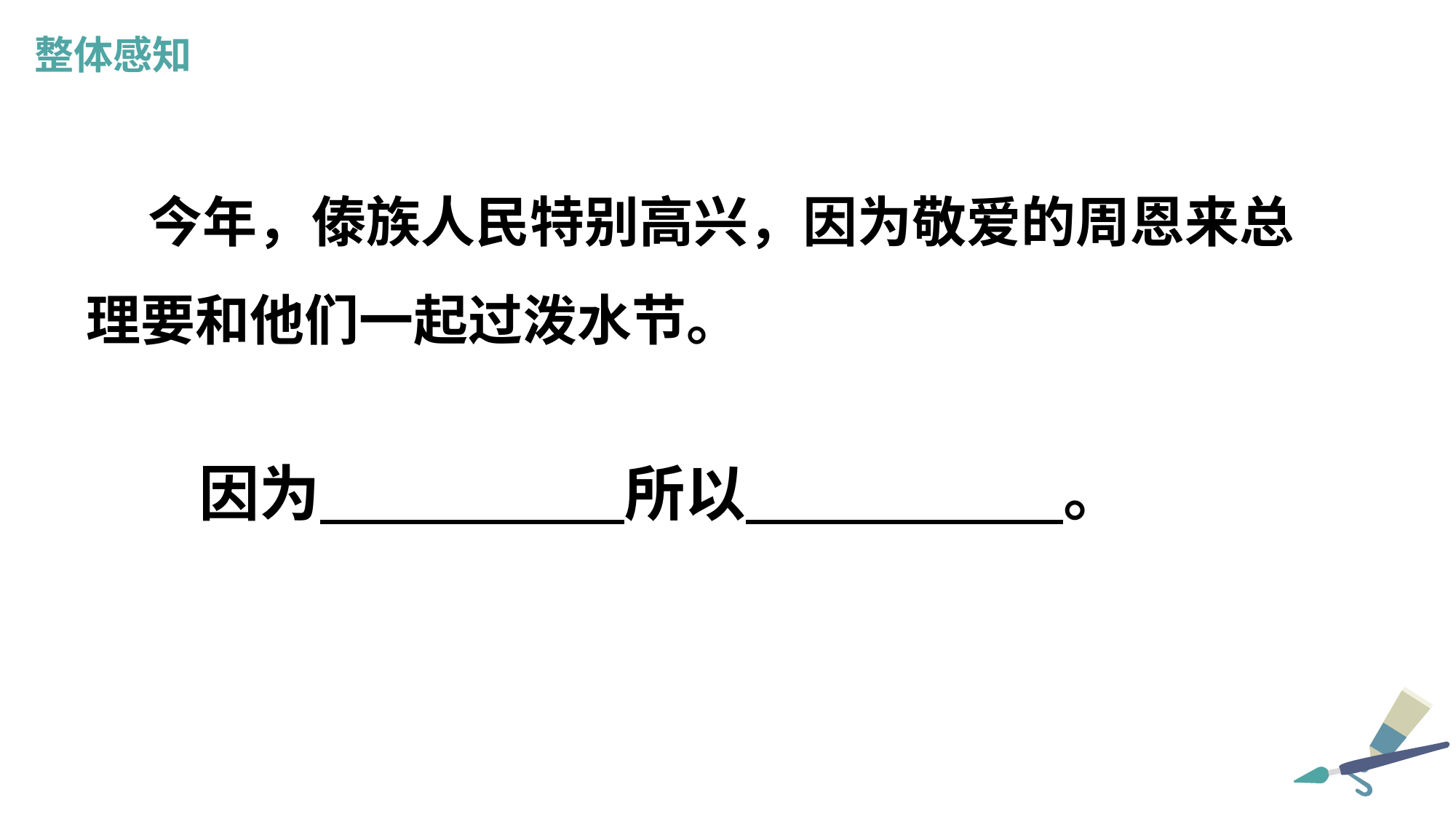

整体感知
    今年，傣族人民特别高兴，因为敬爱的周恩来总理要和他们一起过泼水节。
      因为                      所以                       。